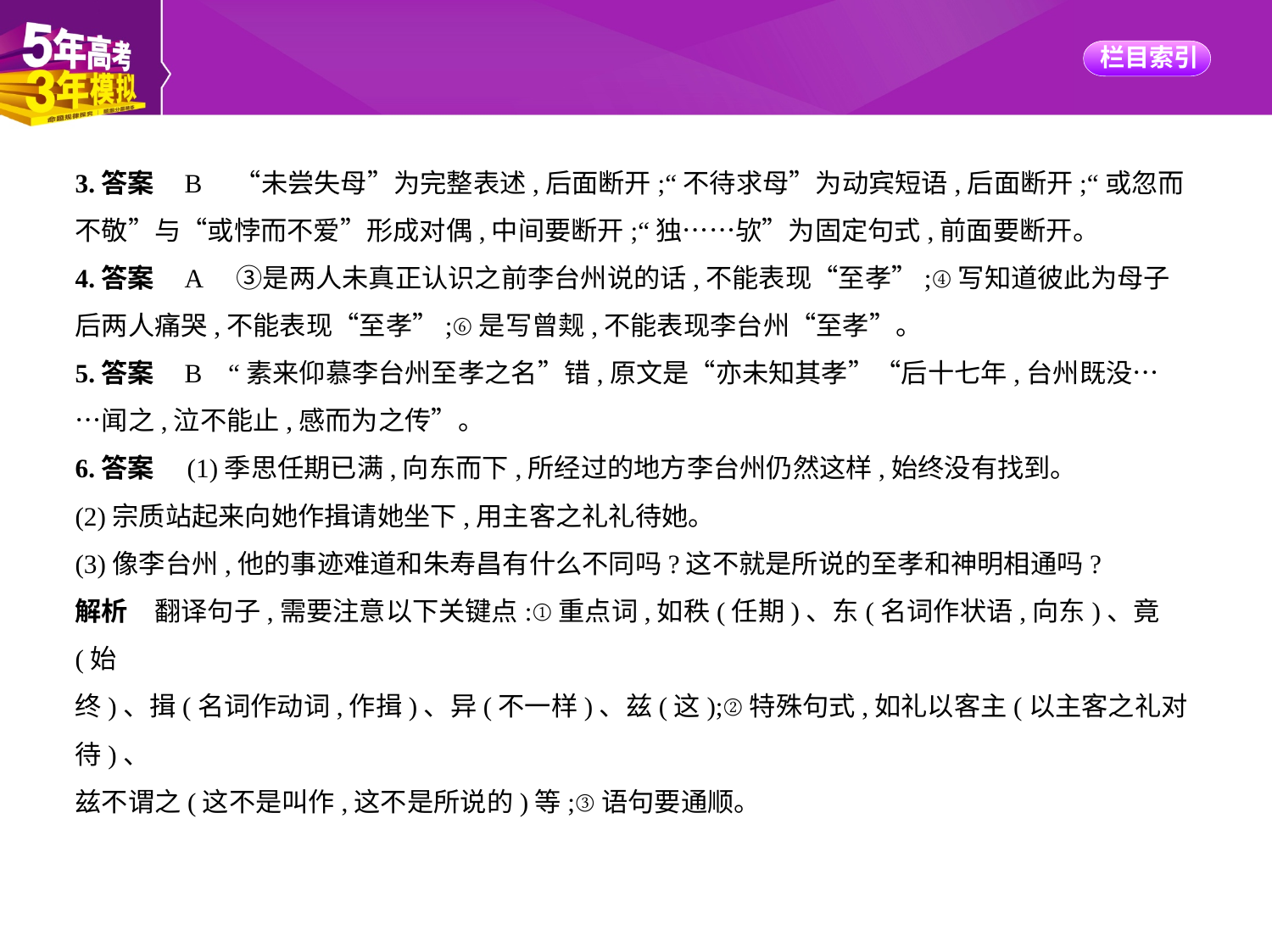

3.答案    B　“未尝失母”为完整表述,后面断开;“不待求母”为动宾短语,后面断开;“或忽而
不敬”与“或悖而不爱”形成对偶,中间要断开;“独……欤”为固定句式,前面要断开。
4.答案    A　③是两人未真正认识之前李台州说的话,不能表现“至孝”;④写知道彼此为母子
后两人痛哭,不能表现“至孝”;⑥是写曾觌,不能表现李台州“至孝”。
5.答案    B    “素来仰慕李台州至孝之名”错,原文是“亦未知其孝”“后十七年,台州既没…
…闻之,泣不能止,感而为之传”。
6.答案　(1)季思任期已满,向东而下,所经过的地方李台州仍然这样,始终没有找到。
(2)宗质站起来向她作揖请她坐下,用主客之礼礼待她。
(3)像李台州,他的事迹难道和朱寿昌有什么不同吗?这不就是所说的至孝和神明相通吗?
解析　翻译句子,需要注意以下关键点:①重点词,如秩(任期)、东(名词作状语,向东)、竟(始
终)、揖(名词作动词,作揖)、异(不一样)、兹(这);②特殊句式,如礼以客主(以主客之礼对待)、
兹不谓之(这不是叫作,这不是所说的)等;③语句要通顺。